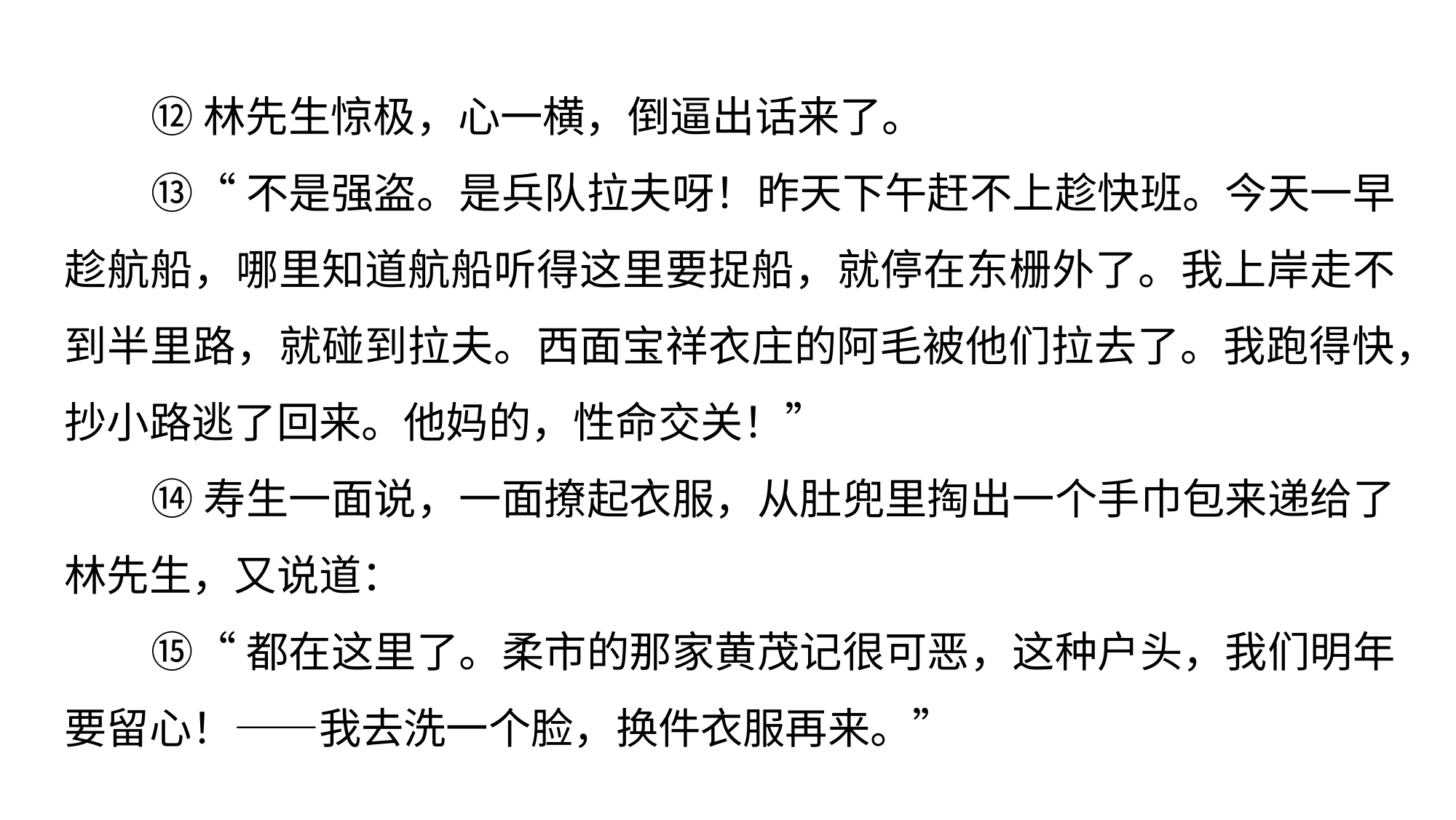

⑫林先生惊极，心一横，倒逼出话来了。
⑬“不是强盗。是兵队拉夫呀！昨天下午赶不上趁快班。今天一早趁航船，哪里知道航船听得这里要捉船，就停在东栅外了。我上岸走不到半里路，就碰到拉夫。西面宝祥衣庄的阿毛被他们拉去了。我跑得快，抄小路逃了回来。他妈的，性命交关！”
⑭寿生一面说，一面撩起衣服，从肚兜里掏出一个手巾包来递给了林先生，又说道：
⑮“都在这里了。柔市的那家黄茂记很可恶，这种户头，我们明年要留心！——我去洗一个脸，换件衣服再来。”